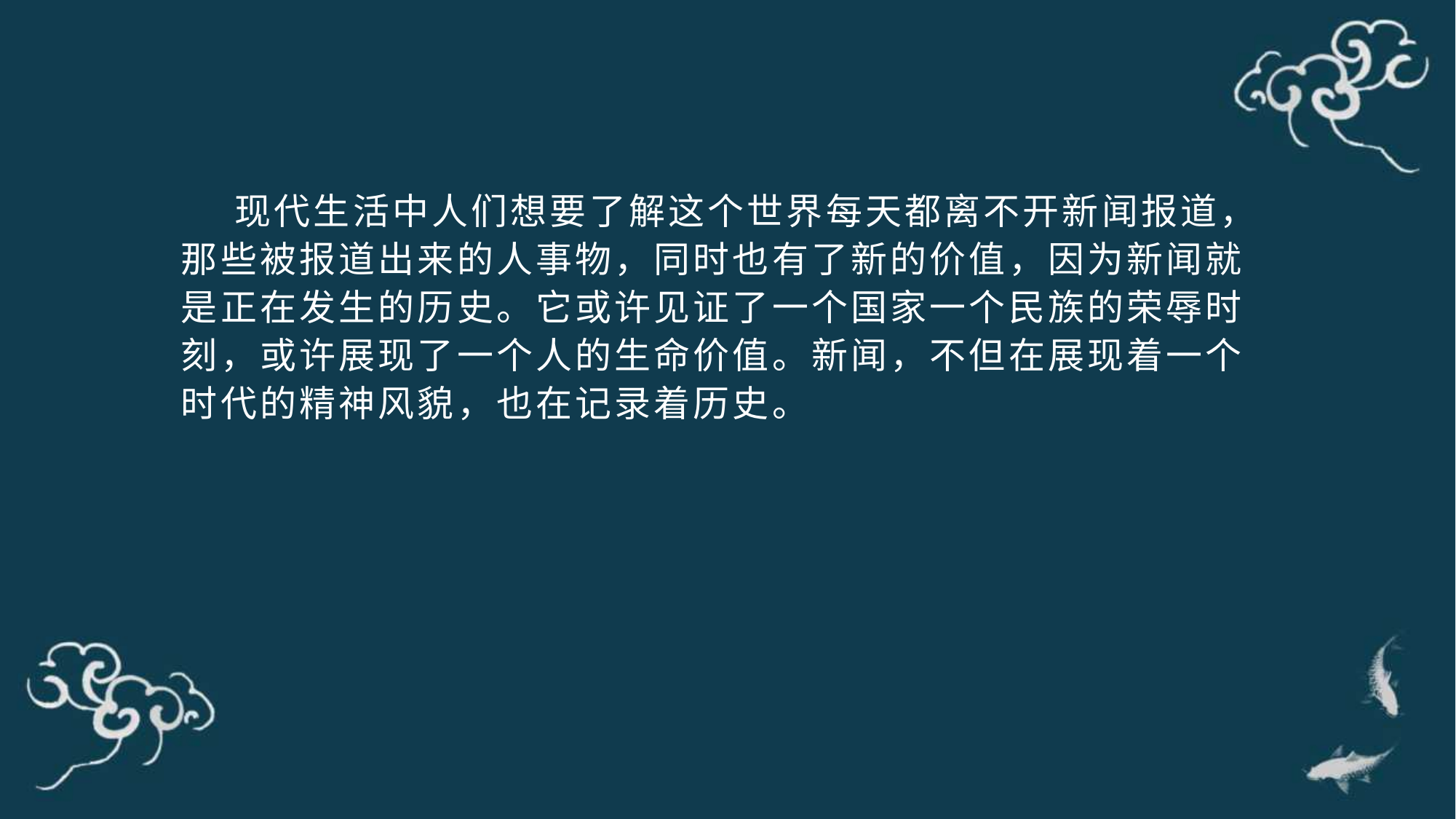

现代生活中人们想要了解这个世界每天都离不开新闻报道，那些被报道出来的人事物，同时也有了新的价值，因为新闻就是正在发生的历史。它或许见证了一个国家一个民族的荣辱时刻，或许展现了一个人的生命价值。新闻，不但在展现着一个时代的精神风貌，也在记录着历史。